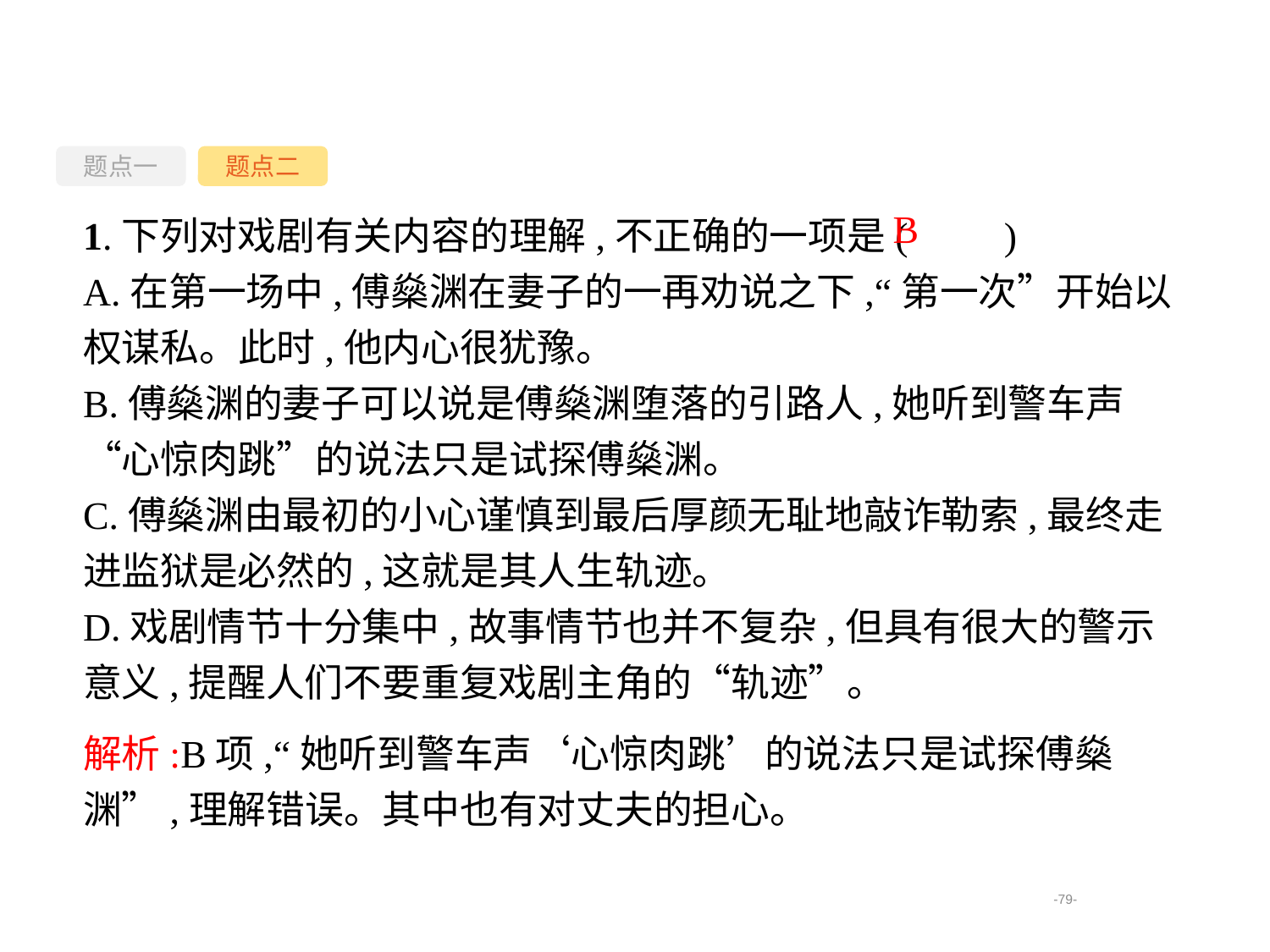

题点一
题点二
1.下列对戏剧有关内容的理解,不正确的一项是(　　)
A.在第一场中,傅燊渊在妻子的一再劝说之下,“第一次”开始以权谋私。此时,他内心很犹豫。
B.傅燊渊的妻子可以说是傅燊渊堕落的引路人,她听到警车声“心惊肉跳”的说法只是试探傅燊渊。
C.傅燊渊由最初的小心谨慎到最后厚颜无耻地敲诈勒索,最终走进监狱是必然的,这就是其人生轨迹。
D.戏剧情节十分集中,故事情节也并不复杂,但具有很大的警示意义,提醒人们不要重复戏剧主角的“轨迹”。
B
解析:B项,“她听到警车声‘心惊肉跳’的说法只是试探傅燊渊”,理解错误。其中也有对丈夫的担心。
-79-